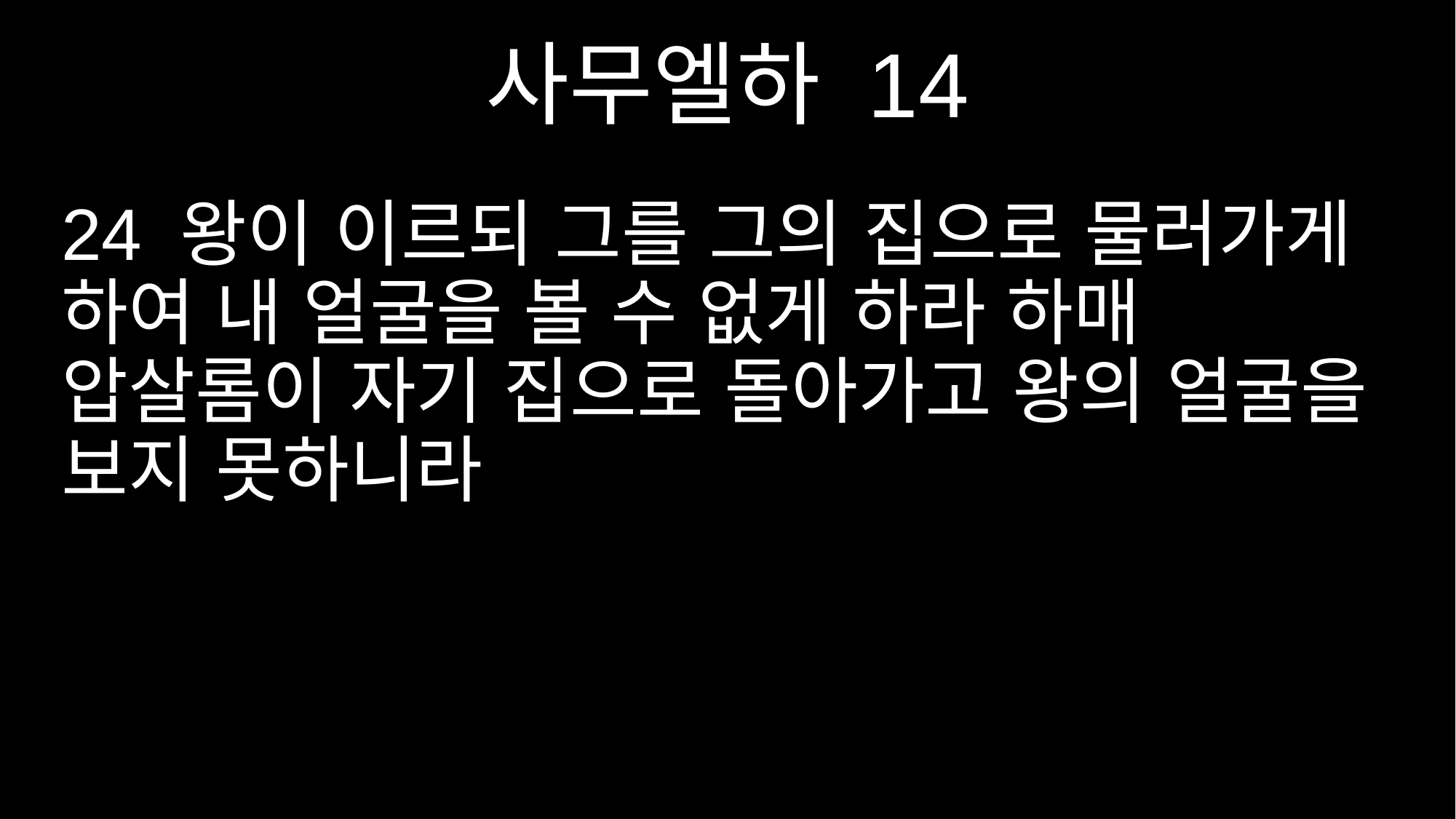

사무엘하 14
24 왕이 이르되 그를 그의 집으로 물러가게 하여 내 얼굴을 볼 수 없게 하라 하매 압살롬이 자기 집으로 돌아가고 왕의 얼굴을 보지 못하니라